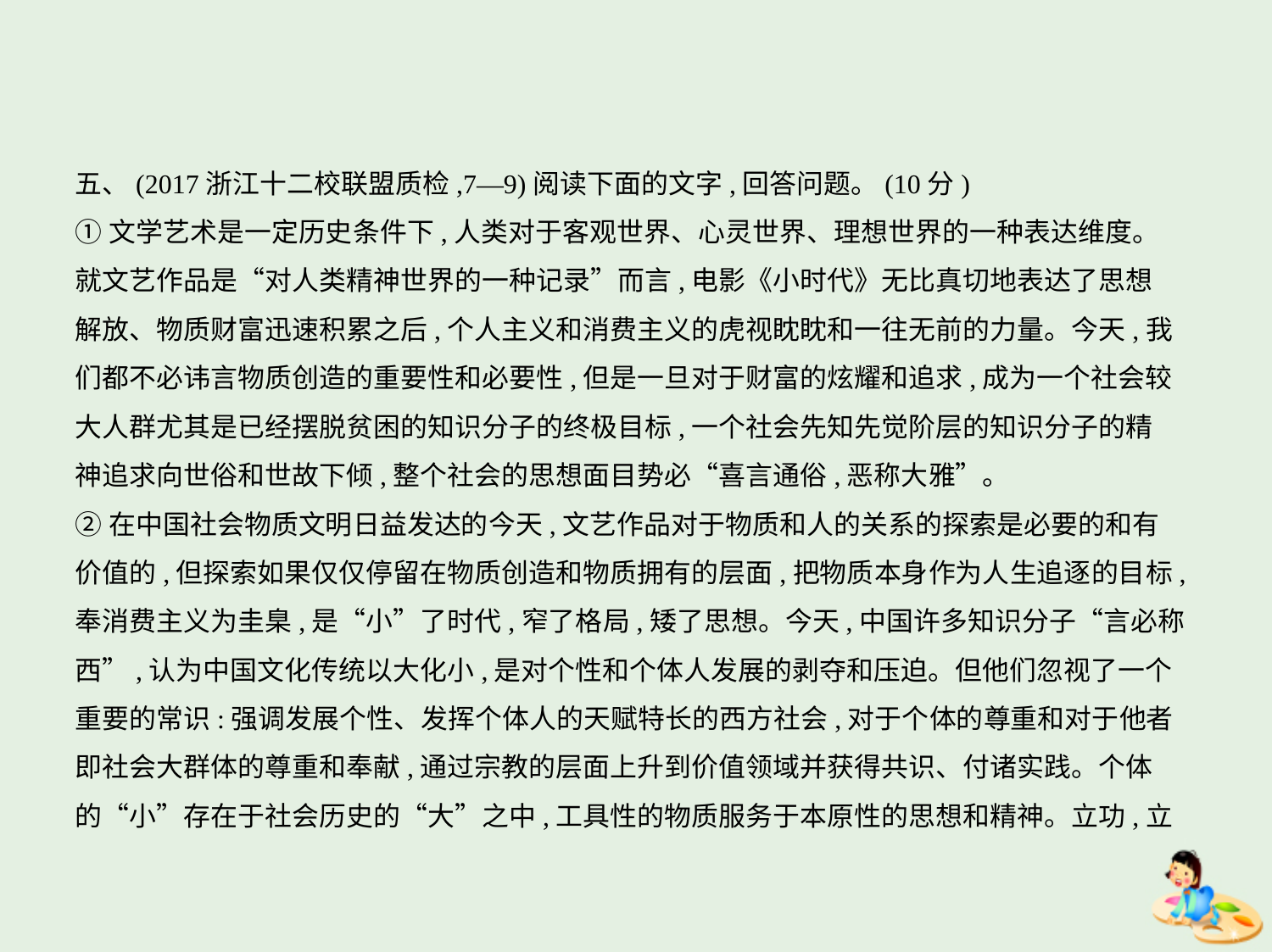

五、(2017浙江十二校联盟质检,7—9)阅读下面的文字,回答问题。(10分)
①文学艺术是一定历史条件下,人类对于客观世界、心灵世界、理想世界的一种表达维度。
就文艺作品是“对人类精神世界的一种记录”而言,电影《小时代》无比真切地表达了思想
解放、物质财富迅速积累之后,个人主义和消费主义的虎视眈眈和一往无前的力量。今天,我
们都不必讳言物质创造的重要性和必要性,但是一旦对于财富的炫耀和追求,成为一个社会较
大人群尤其是已经摆脱贫困的知识分子的终极目标,一个社会先知先觉阶层的知识分子的精
神追求向世俗和世故下倾,整个社会的思想面目势必“喜言通俗,恶称大雅”。
②在中国社会物质文明日益发达的今天,文艺作品对于物质和人的关系的探索是必要的和有
价值的,但探索如果仅仅停留在物质创造和物质拥有的层面,把物质本身作为人生追逐的目标,
奉消费主义为圭臬,是“小”了时代,窄了格局,矮了思想。今天,中国许多知识分子“言必称
西”,认为中国文化传统以大化小,是对个性和个体人发展的剥夺和压迫。但他们忽视了一个
重要的常识:强调发展个性、发挥个体人的天赋特长的西方社会,对于个体的尊重和对于他者
即社会大群体的尊重和奉献,通过宗教的层面上升到价值领域并获得共识、付诸实践。个体
的“小”存在于社会历史的“大”之中,工具性的物质服务于本原性的思想和精神。立功,立